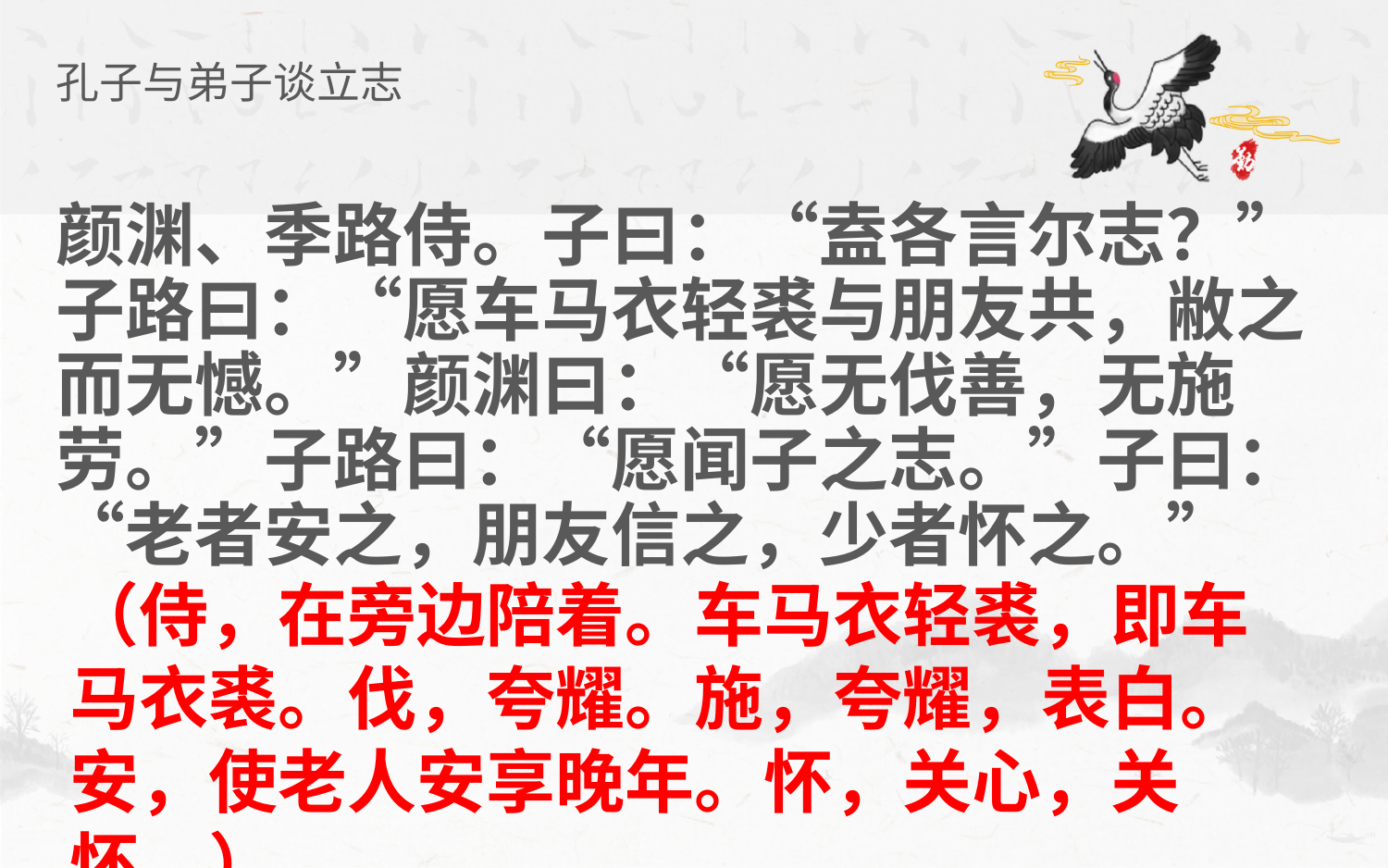

# 孔子与弟子谈立志
颜渊、季路侍。子曰：“盍各言尔志？”子路曰：“愿车马衣轻裘与朋友共，敝之而无憾。”颜渊曰：“愿无伐善，无施劳。”子路曰：“愿闻子之志。”子曰：“老者安之，朋友信之，少者怀之。”
（侍，在旁边陪着。车马衣轻裘，即车马衣裘。伐，夸耀。施，夸耀，表白。安，使老人安享晚年。怀，关心，关怀。）